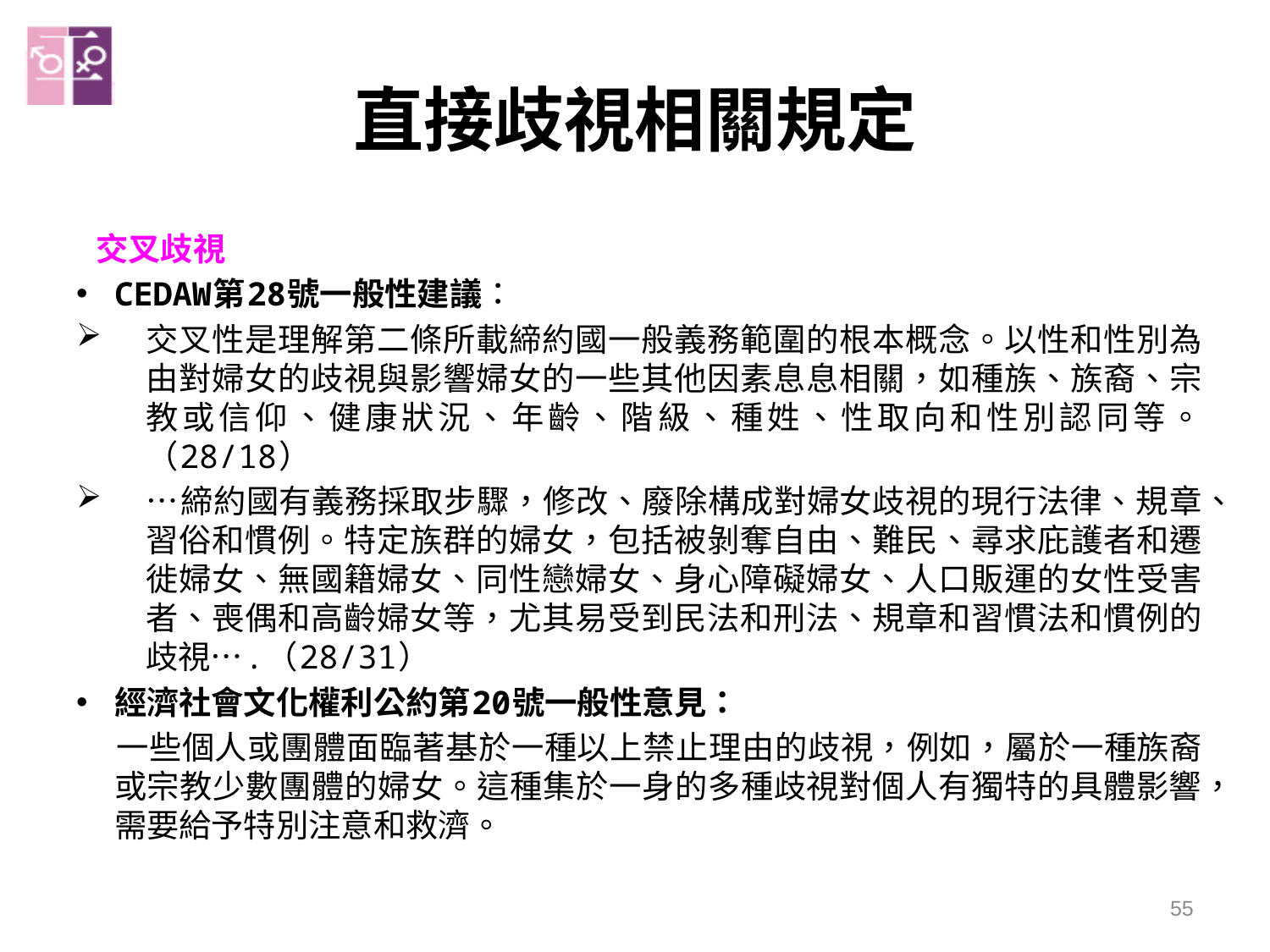

# 直接歧視相關規定
交叉歧視
CEDAW第28號一般性建議：
交叉性是理解第二條所載締約國一般義務範圍的根本概念。以性和性別為由對婦女的歧視與影響婦女的一些其他因素息息相關，如種族、族裔、宗教或信仰、健康狀況、年齡、階級、種姓、性取向和性別認同等。（28/18）
…締約國有義務採取步驟，修改、廢除構成對婦女歧視的現行法律、規章、習俗和慣例。特定族群的婦女，包括被剝奪自由、難民、尋求庇護者和遷徙婦女、無國籍婦女、同性戀婦女、身心障礙婦女、人口販運的女性受害者、喪偶和高齡婦女等，尤其易受到民法和刑法、規章和習慣法和慣例的歧視….（28/31）
經濟社會文化權利公約第20號一般性意見：
一些個人或團體面臨著基於一種以上禁止理由的歧視，例如，屬於一種族裔或宗教少數團體的婦女。這種集於一身的多種歧視對個人有獨特的具體影響，需要給予特別注意和救濟。

55